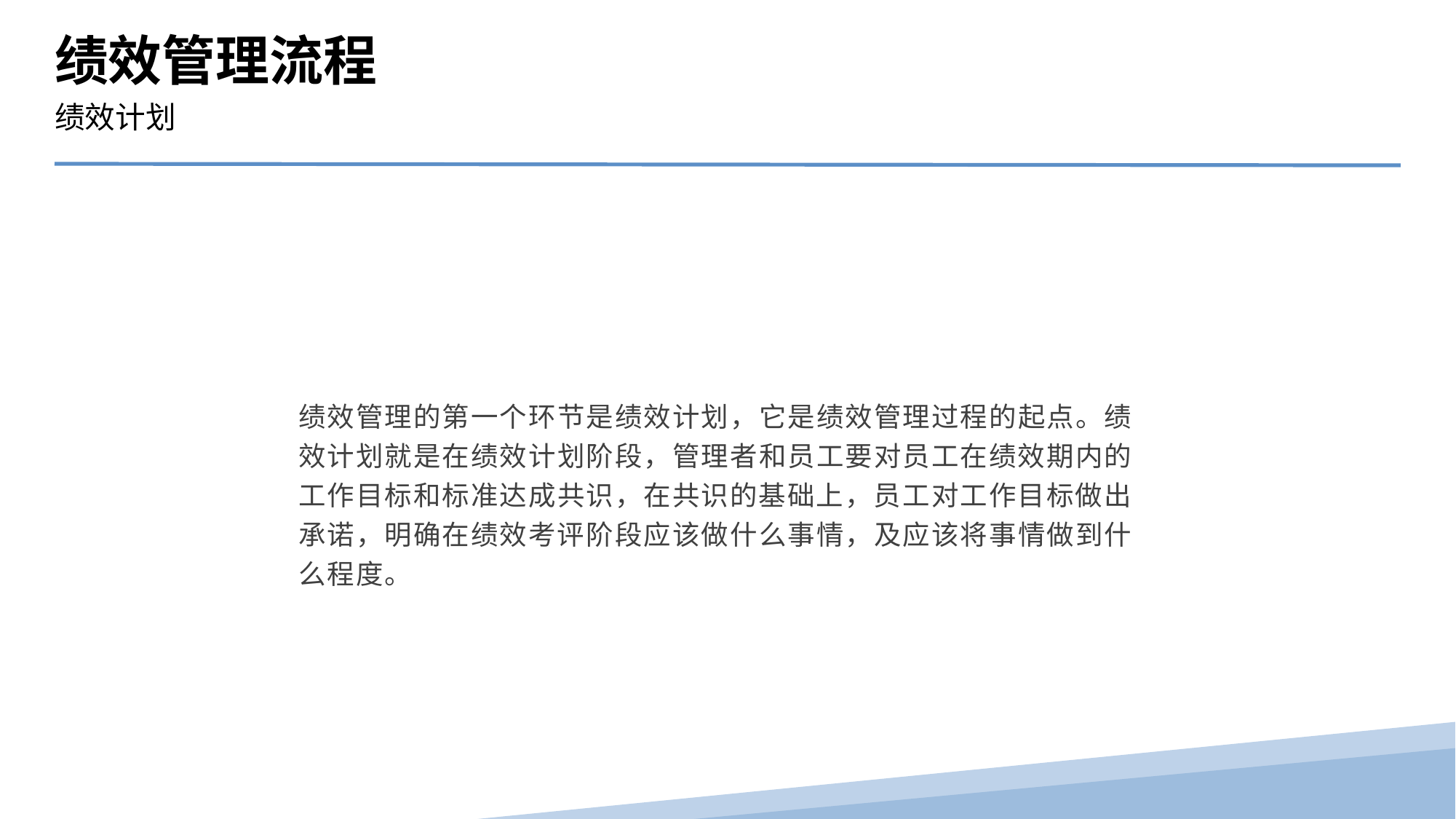

绩效管理流程
绩效计划
绩效管理的第一个环节是绩效计划，它是绩效管理过程的起点。绩效计划就是在绩效计划阶段，管理者和员工要对员工在绩效期内的工作目标和标准达成共识，在共识的基础上，员工对工作目标做出承诺，明确在绩效考评阶段应该做什么事情，及应该将事情做到什么程度。